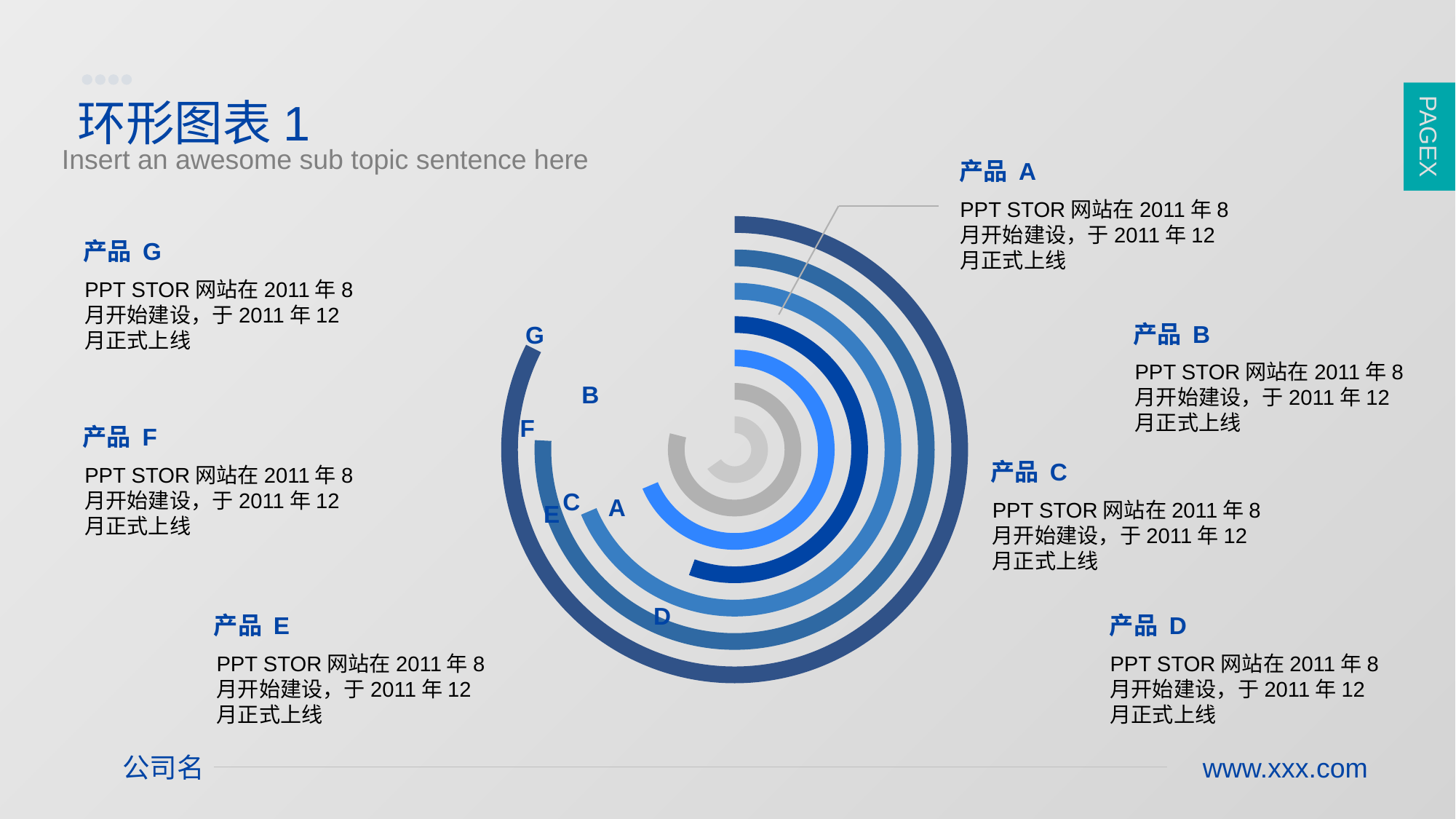

PAGE6
PAGEX
环形图表1
Insert an awesome sub topic sentence here
产品 A
PPT STOR网站在2011年8月开始建设，于2011年12月正式上线

### Chart

| Category | 销售额 | 销售额2 | 销售额3 | 销售额4 | 销售额5 | 销售额6 | 销售额42 | 销售额72 | 销售额52 | 销售额74 | 销售额62 | 销售额76 | 销售额77 |
|---|---|---|---|---|---|---|---|---|---|---|---|---|---|
| 第一季度 | 6.0 | 9.0 | 12.0 | 4.0 | 7.0 | 10.0 | 4.0 | 3.0 | 7.0 | 3.0 | 10.0 | 3.0 | 15.0 |
| 第二季度 | 3.2 | 3.2 | 3.2 | 3.2 | 3.2 | 3.2 | 3.2 | 3.2 | 3.2 | 3.2 | 3.2 | 3.2 | 3.2 |
产品 G
PPT STOR网站在2011年8月开始建设，于2011年12月正式上线
产品 B
G
PPT STOR网站在2011年8月开始建设，于2011年12月正式上线
B
F
产品 F
产品 C
PPT STOR网站在2011年8月开始建设，于2011年12月正式上线
C
A
PPT STOR网站在2011年8月开始建设，于2011年12月正式上线
E
D
产品 E
产品 D
PPT STOR网站在2011年8月开始建设，于2011年12月正式上线
PPT STOR网站在2011年8月开始建设，于2011年12月正式上线